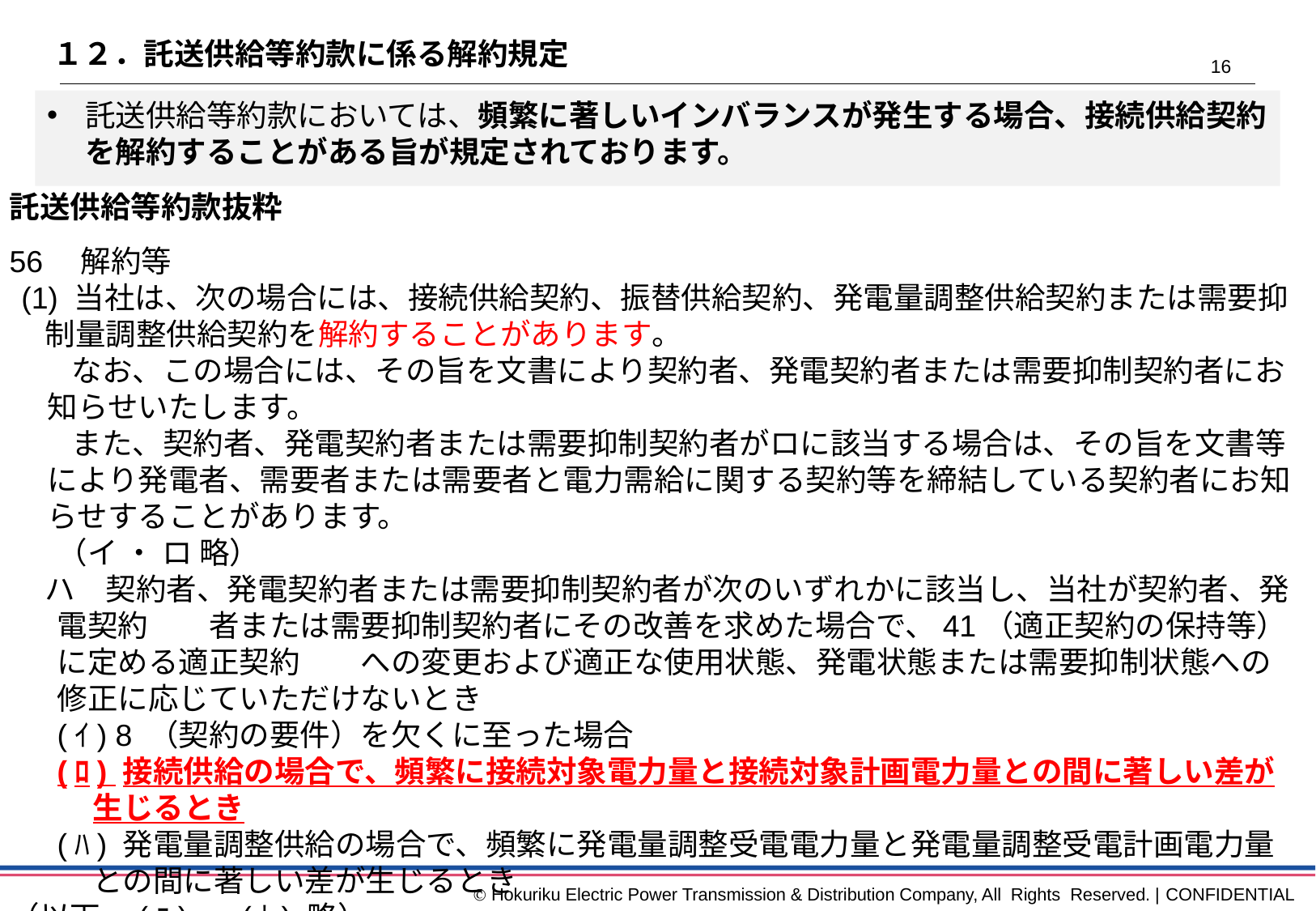

１２．託送供給等約款に係る解約規定
16
託送供給等約款においては、頻繁に著しいインバランスが発生する場合、接続供給契約を解約することがある旨が規定されております。
託送供給等約款抜粋

56　解約等
(1) 当社は、次の場合には、接続供給契約、振替供給契約、発電量調整供給契約または需要抑制量調整供給契約を解約することがあります。
なお、この場合には、その旨を文書により契約者、発電契約者または需要抑制契約者にお知らせいたします。
また、契約者、発電契約者または需要抑制契約者がロに該当する場合は、その旨を文書等により発電者、需要者または需要者と電力需給に関する契約等を締結している契約者にお知らせすることがあります。
（イ ・ ロ 略）
ハ　契約者、発電契約者または需要抑制契約者が次のいずれかに該当し、当社が契約者、発電契約　　者または需要抑制契約者にその改善を求めた場合で、41（適正契約の保持等）に定める適正契約　　への変更および適正な使用状態、発電状態または需要抑制状態への修正に応じていただけないとき
(ｲ) 8 （契約の要件）を欠くに至った場合
(ﾛ) 接続供給の場合で、頻繁に接続対象電力量と接続対象計画電力量との間に著しい差が生じるとき
(ﾊ) 発電量調整供給の場合で、頻繁に発電量調整受電電力量と発電量調整受電計画電力量との間に著しい差が生じるとき
（以下、(ﾆ) ～(ﾄ) 略）